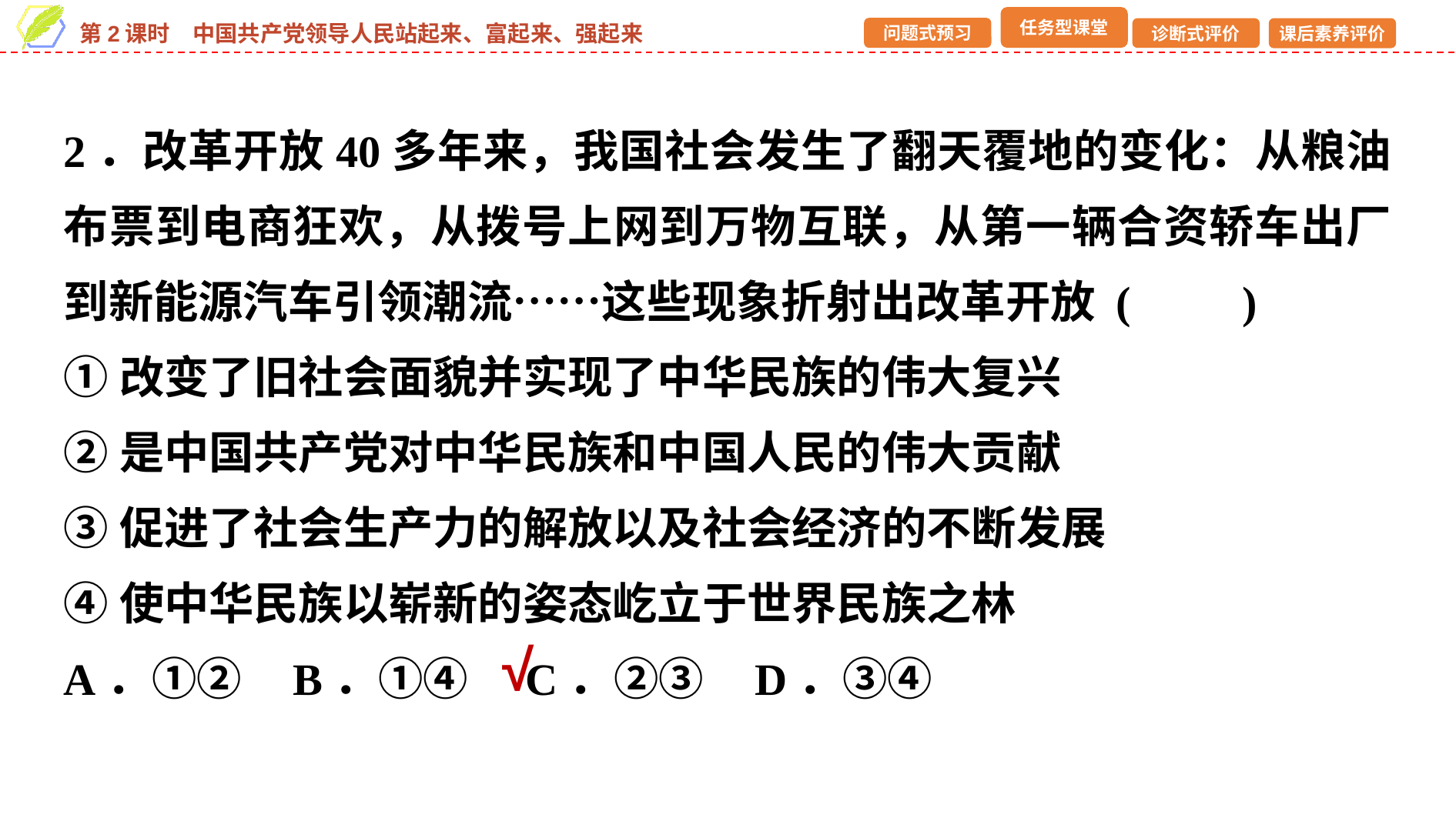

2．改革开放40多年来，我国社会发生了翻天覆地的变化：从粮油布票到电商狂欢，从拨号上网到万物互联，从第一辆合资轿车出厂到新能源汽车引领潮流……这些现象折射出改革开放 (　　)
①改变了旧社会面貌并实现了中华民族的伟大复兴
②是中国共产党对中华民族和中国人民的伟大贡献
③促进了社会生产力的解放以及社会经济的不断发展
④使中华民族以崭新的姿态屹立于世界民族之林
A．①②    B．①④	C．②③    D．③④
√